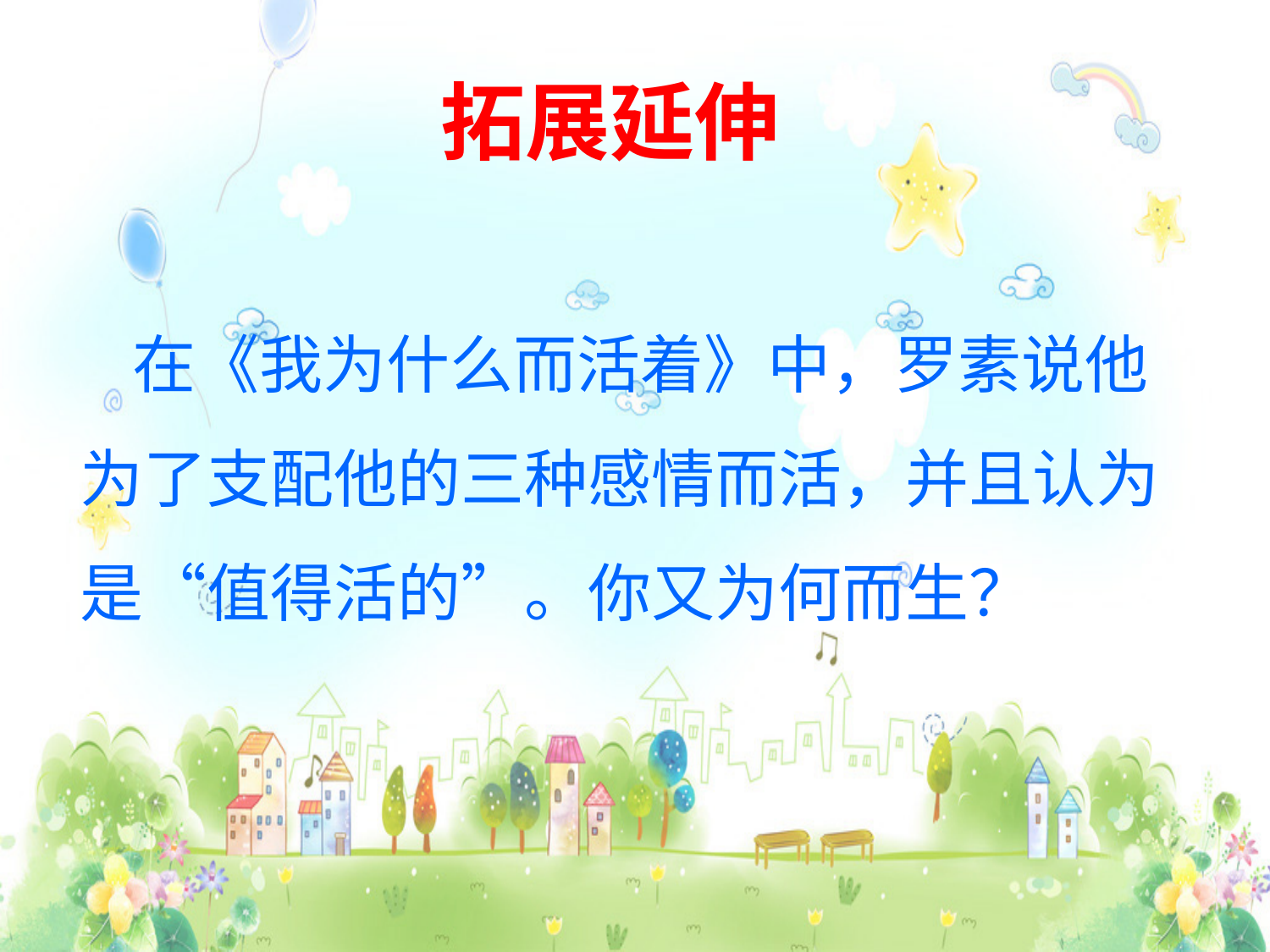

拓展延伸
      在《我为什么而活着》中，罗素说他为了支配他的三种感情而活，并且认为是“值得活的”。你又为何而生？